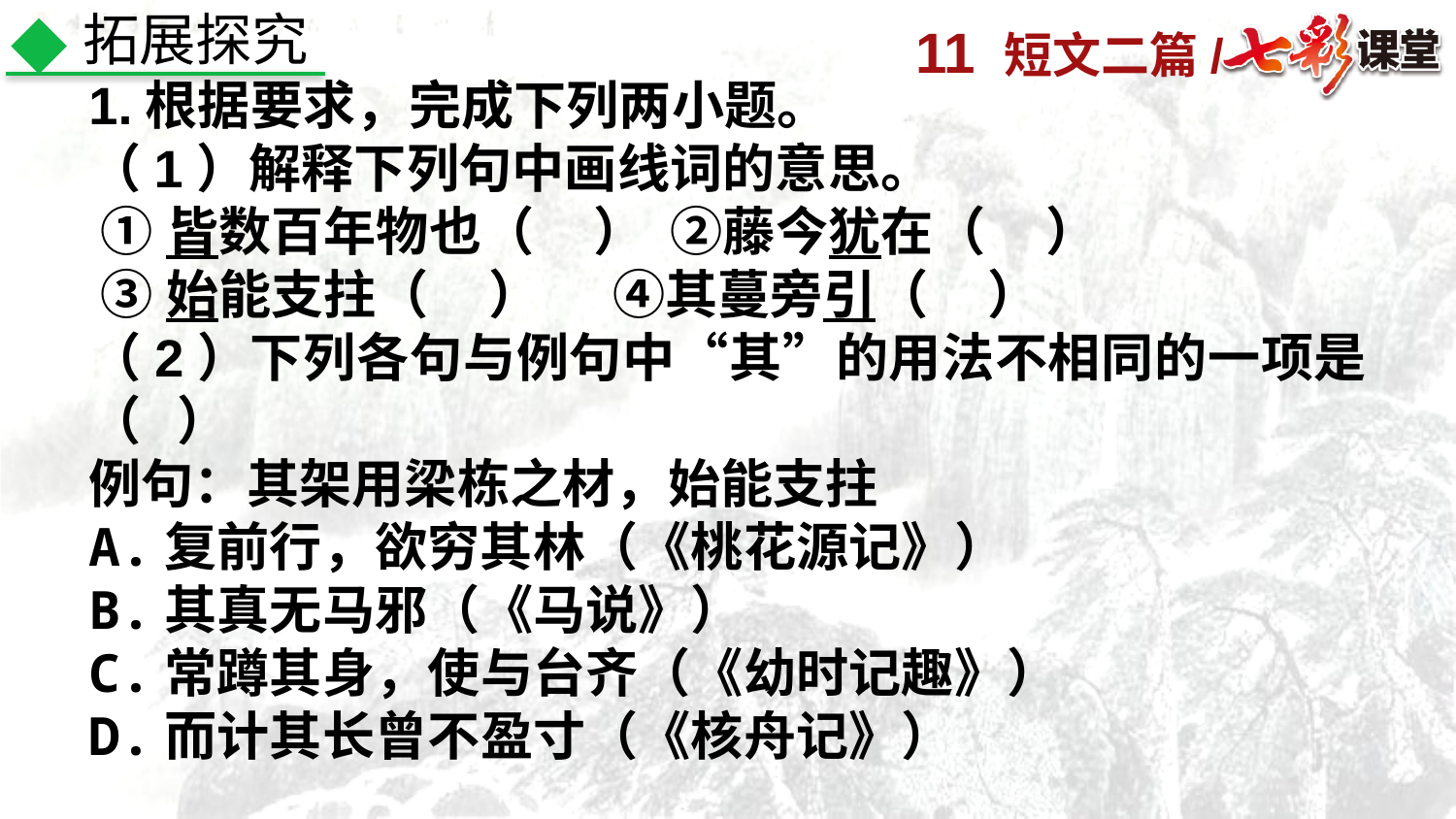

拓展探究

1.根据要求，完成下列两小题。
（1）解释下列句中画线词的意思。
 ①皆数百年物也（     ）  ②藤今犹在（     ）
 ③始能支拄（     ）      ④其蔓旁引（     ）
（2）下列各句与例句中“其”的用法不相同的一项是（   ）
例句：其架用梁栋之材，始能支拄
A.复前行，欲穷其林（《桃花源记》）
B.其真无马邪（《马说》）
C.常蹲其身，使与台齐（《幼时记趣》）
D.而计其长曾不盈寸（《核舟记》）